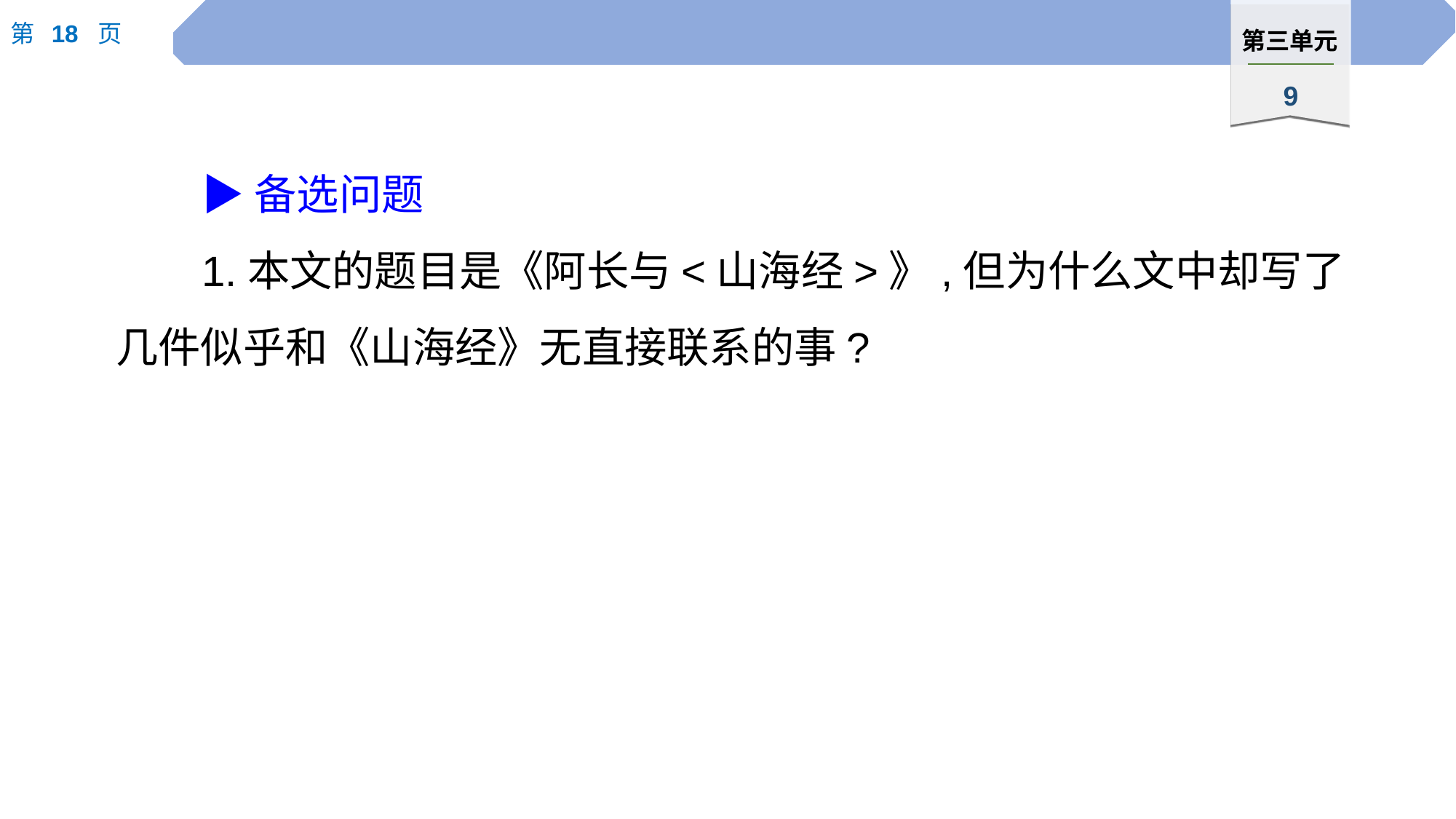

▶备选问题
1.本文的题目是《阿长与<山海经>》,但为什么文中却写了几件似乎和《山海经》无直接联系的事?